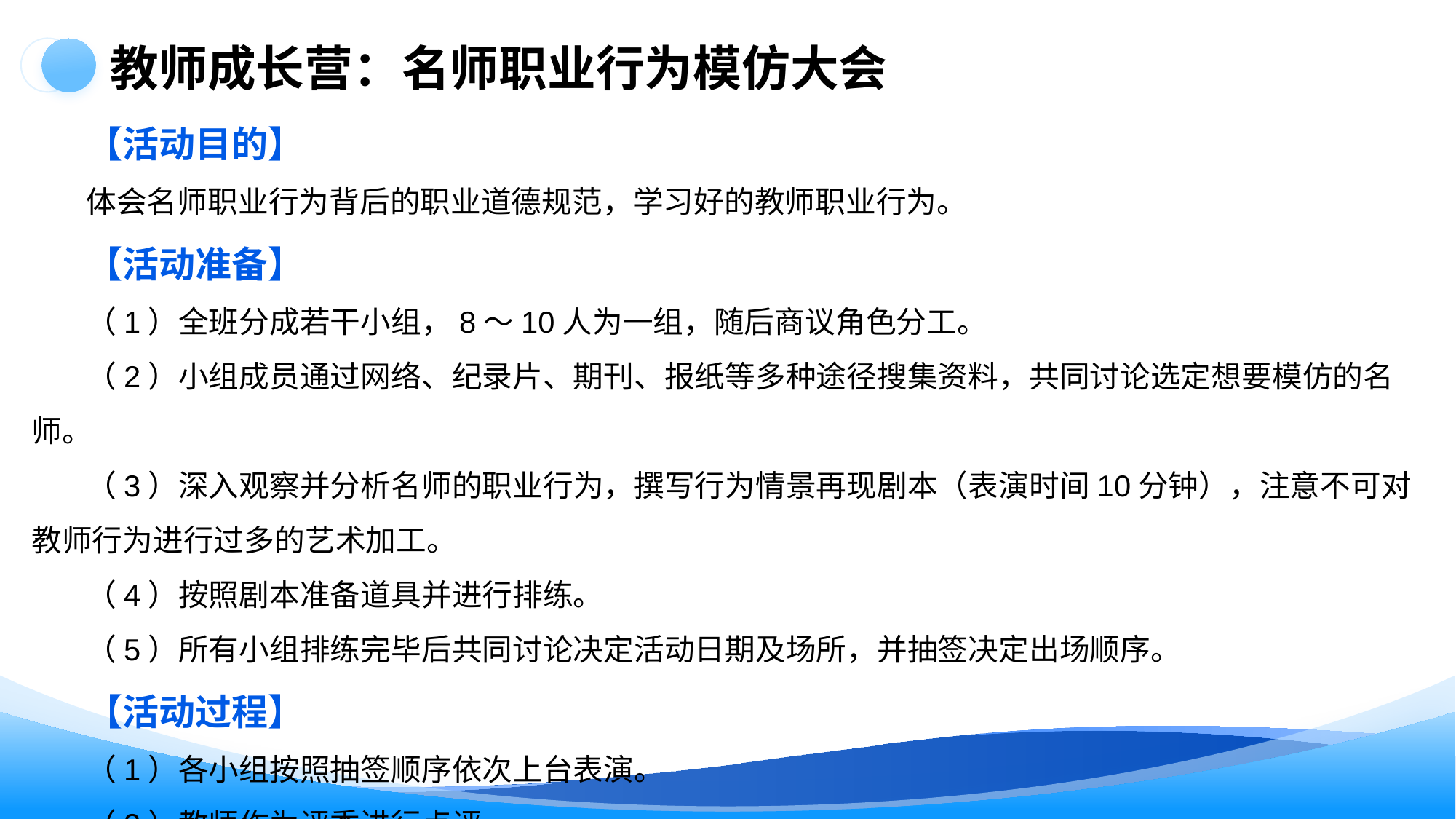

教师成长营：名师职业行为模仿大会

【活动目的】
体会名师职业行为背后的职业道德规范，学习好的教师职业行为。
【活动准备】
（1）全班分成若干小组，8～10人为一组，随后商议角色分工。
（2）小组成员通过网络、纪录片、期刊、报纸等多种途径搜集资料，共同讨论选定想要模仿的名师。
（3）深入观察并分析名师的职业行为，撰写行为情景再现剧本（表演时间10分钟），注意不可对教师行为进行过多的艺术加工。
（4）按照剧本准备道具并进行排练。
（5）所有小组排练完毕后共同讨论决定活动日期及场所，并抽签决定出场顺序。
【活动过程】
（1）各小组按照抽签顺序依次上台表演。
（2）教师作为评委进行点评。